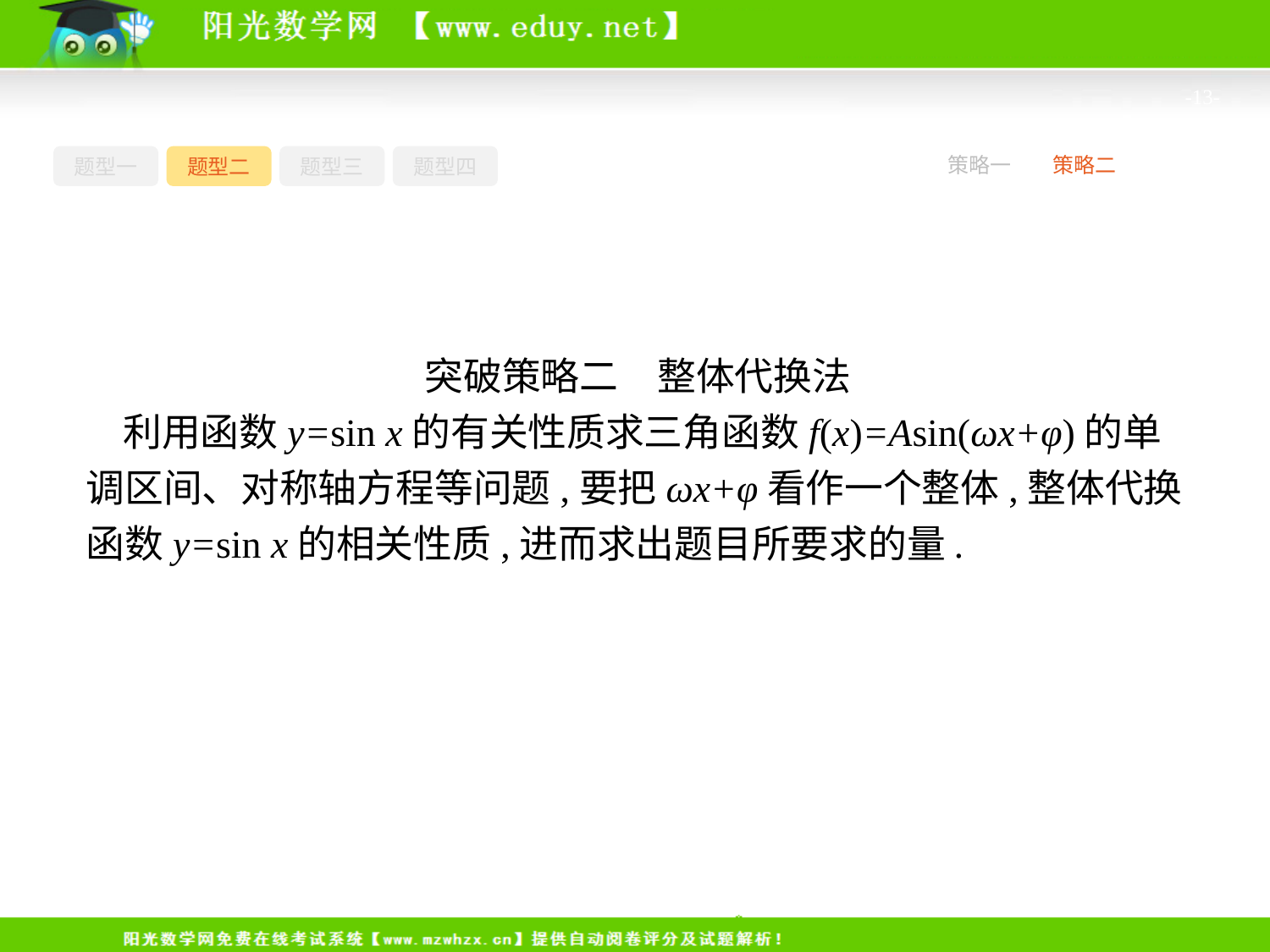

-13-
题型一
题型二
题型三
题型四
策略一
策略二
突破策略二　整体代换法
利用函数y=sin x的有关性质求三角函数f(x)=Asin(ωx+φ)的单调区间、对称轴方程等问题,要把ωx+φ看作一个整体,整体代换函数y=sin x的相关性质,进而求出题目所要求的量.